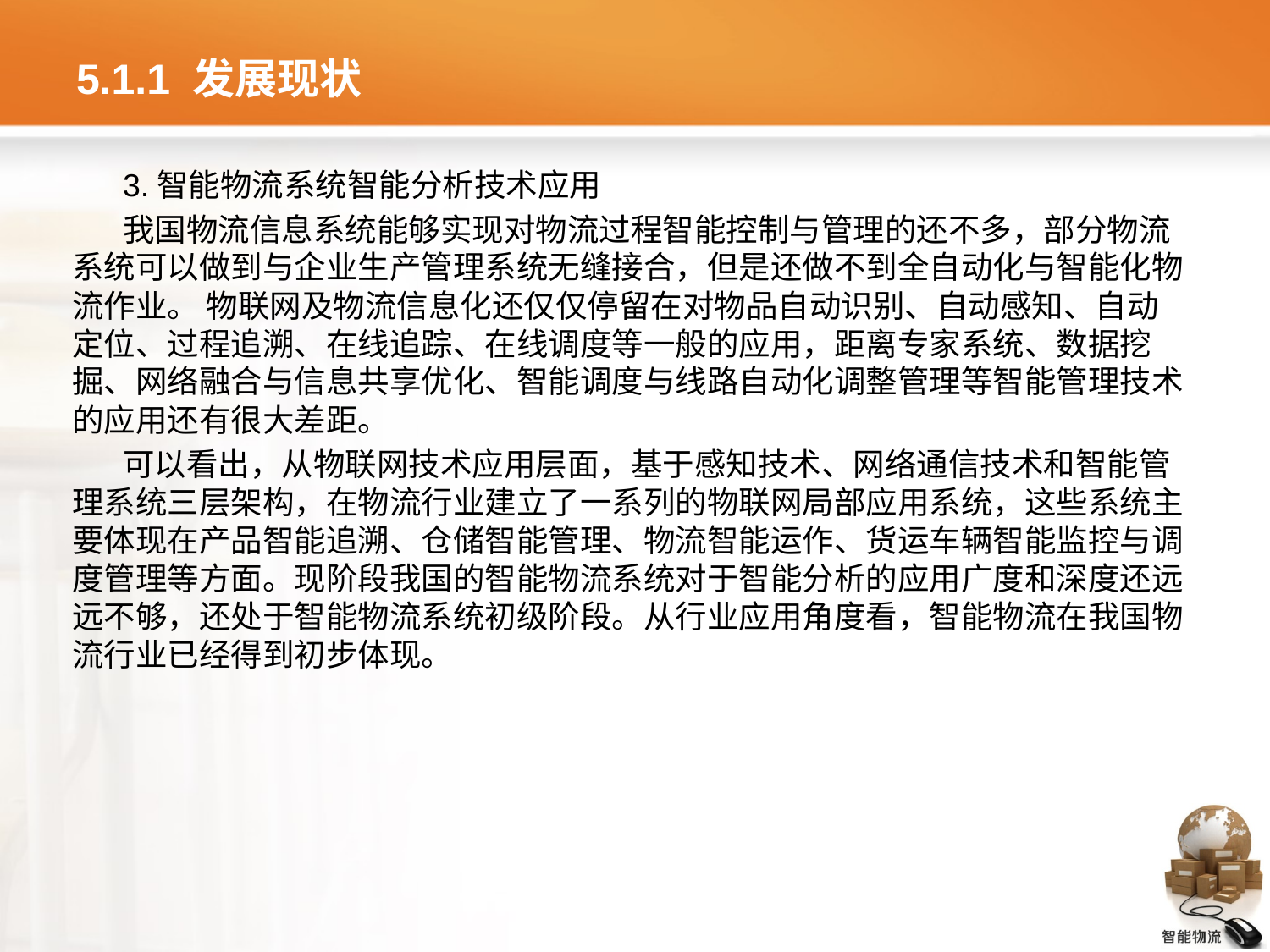

# 5.1.1 发展现状
3.智能物流系统智能分析技术应用
我国物流信息系统能够实现对物流过程智能控制与管理的还不多，部分物流系统可以做到与企业生产管理系统无缝接合，但是还做不到全自动化与智能化物流作业。 物联网及物流信息化还仅仅停留在对物品自动识别、自动感知、自动定位、过程追溯、在线追踪、在线调度等一般的应用，距离专家系统、数据挖掘、网络融合与信息共享优化、智能调度与线路自动化调整管理等智能管理技术的应用还有很大差距。
可以看出，从物联网技术应用层面，基于感知技术、网络通信技术和智能管理系统三层架构，在物流行业建立了一系列的物联网局部应用系统，这些系统主要体现在产品智能追溯、仓储智能管理、物流智能运作、货运车辆智能监控与调度管理等方面。现阶段我国的智能物流系统对于智能分析的应用广度和深度还远远不够，还处于智能物流系统初级阶段。从行业应用角度看，智能物流在我国物流行业已经得到初步体现。